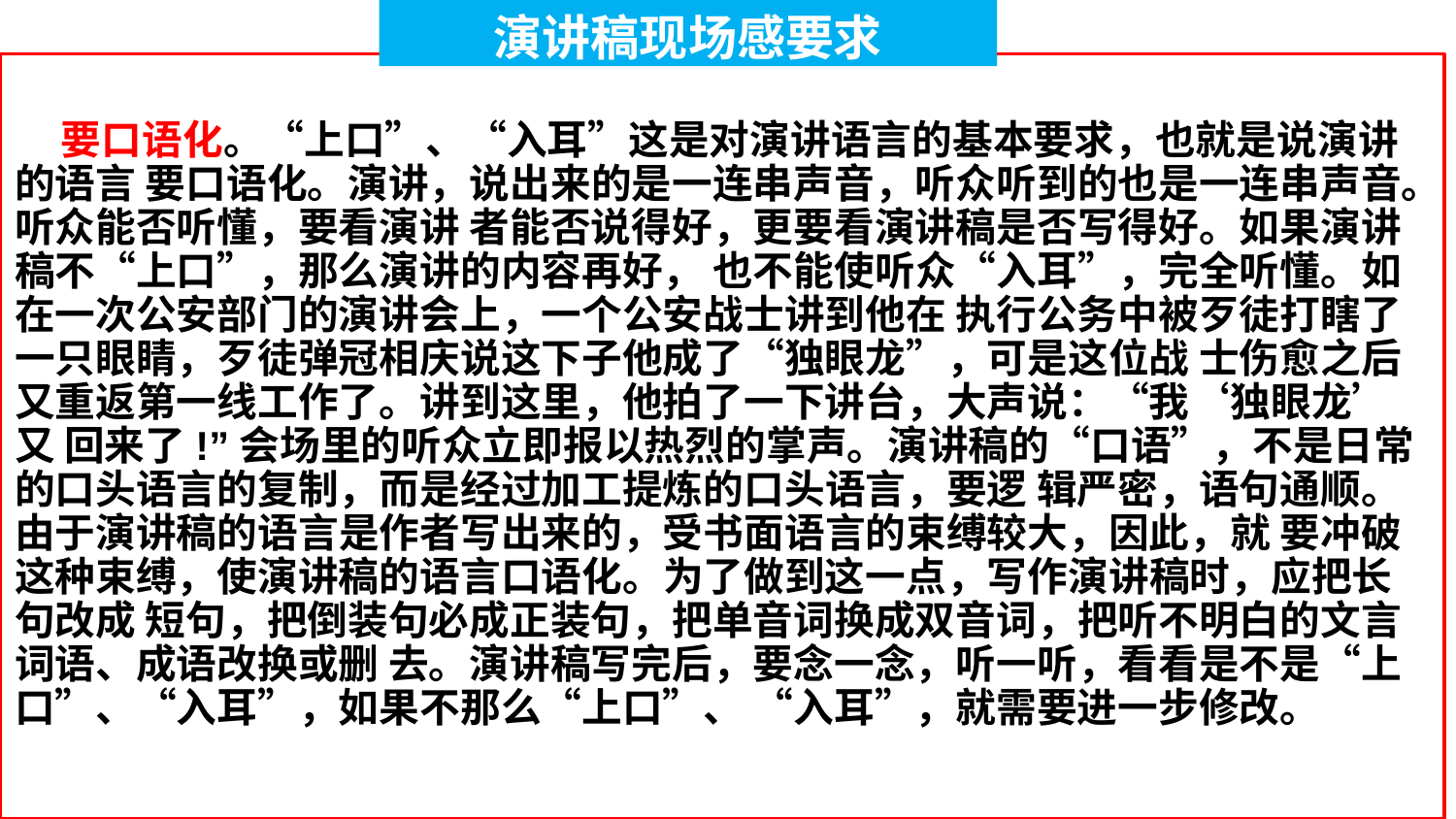

演讲稿现场感要求

    要口语化。“上口”、“入耳”这是对演讲语言的基本要求，也就是说演讲的语言 要口语化。演讲，说出来的是一连串声音，听众听到的也是一连串声音。听众能否听懂，要看演讲 者能否说得好，更要看演讲稿是否写得好。如果演讲稿不“上口”，那么演讲的内容再好， 也不能使听众“入耳”，完全听懂。如在一次公安部门的演讲会上，一个公安战士讲到他在 执行公务中被歹徒打瞎了一只眼睛，歹徒弹冠相庆说这下子他成了“独眼龙”，可是这位战 士伤愈之后又重返第一线工作了。讲到这里，他拍了一下讲台，大声说：“我‘独眼龙’又 回来了!”会场里的听众立即报以热烈的掌声。演讲稿的“口语”，不是日常的口头语言的复制，而是经过加工提炼的口头语言，要逻 辑严密，语句通顺。由于演讲稿的语言是作者写出来的，受书面语言的束缚较大，因此，就 要冲破这种束缚，使演讲稿的语言口语化。为了做到这一点，写作演讲稿时，应把长句改成 短句，把倒装句必成正装句，把单音词换成双音词，把听不明白的文言词语、成语改换或删 去。演讲稿写完后，要念一念，听一听，看看是不是“上口”、“入耳”，如果不那么“上口”、 “入耳”，就需要进一步修改。